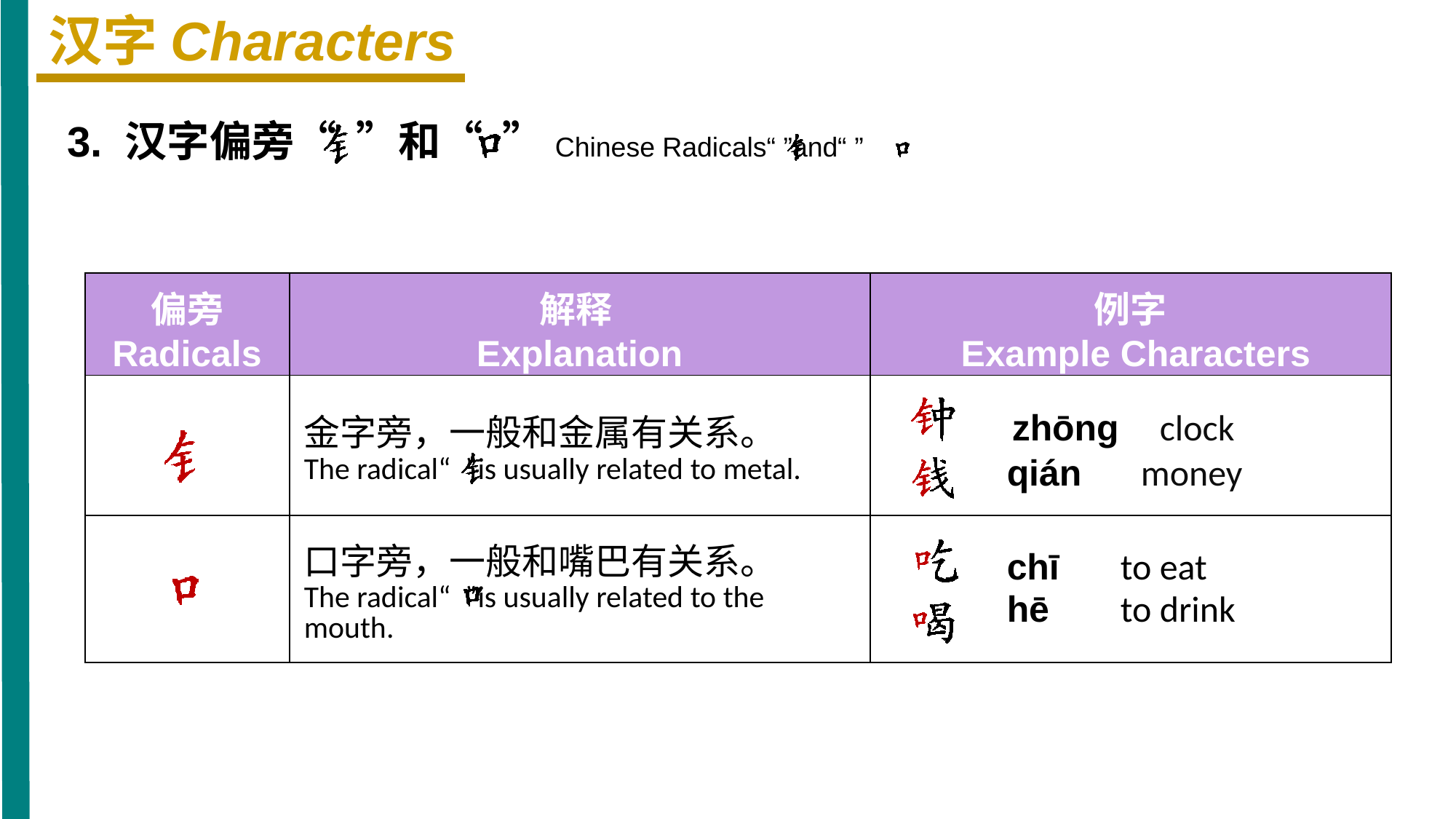

汉字Characters
3. 汉字偏旁“  ”和“  ”Chinese Radicals“ ”and“ ”

| 偏旁 Radicals | 解释 Explanation | 例字 Example Characters |
| --- | --- | --- |
|  | 金字旁，一般和金属有关系。 The radical“ ”is usually related to metal. | zhōnɡ clock qián money |
|  | 口字旁，一般和嘴巴有关系。 The radical“ ”is usually related to the mouth. | chī to eat hē to drink |